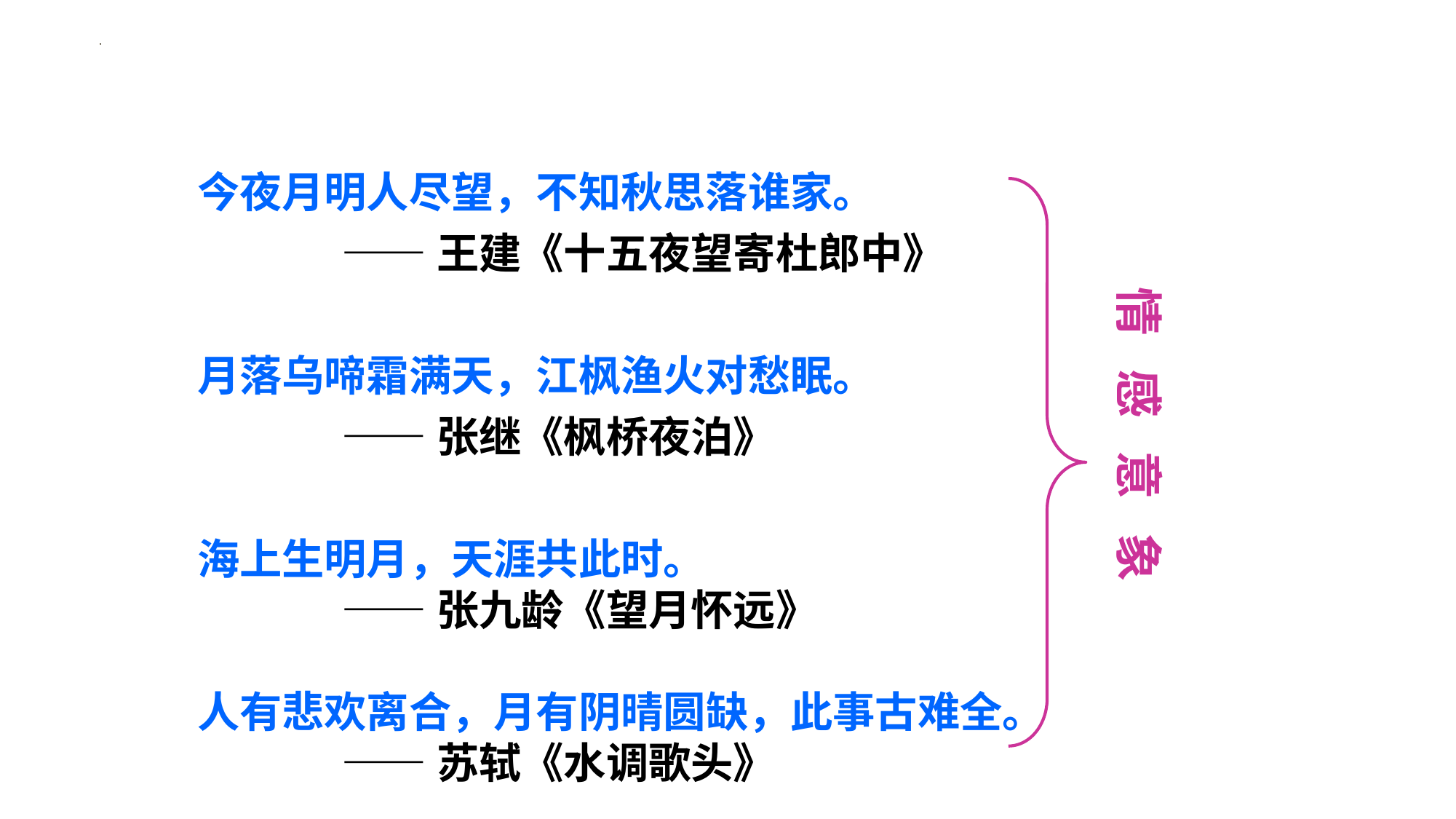

今夜月明人尽望，不知秋思落谁家。
               ——王建《十五夜望寄杜郎中》

月落乌啼霜满天，江枫渔火对愁眠。
               ——张继《枫桥夜泊》

海上生明月，天涯共此时。
               ——张九龄《望月怀远》

人有悲欢离合，月有阴晴圆缺，此事古难全。
               ——苏轼《水调歌头》

情   感   意   象